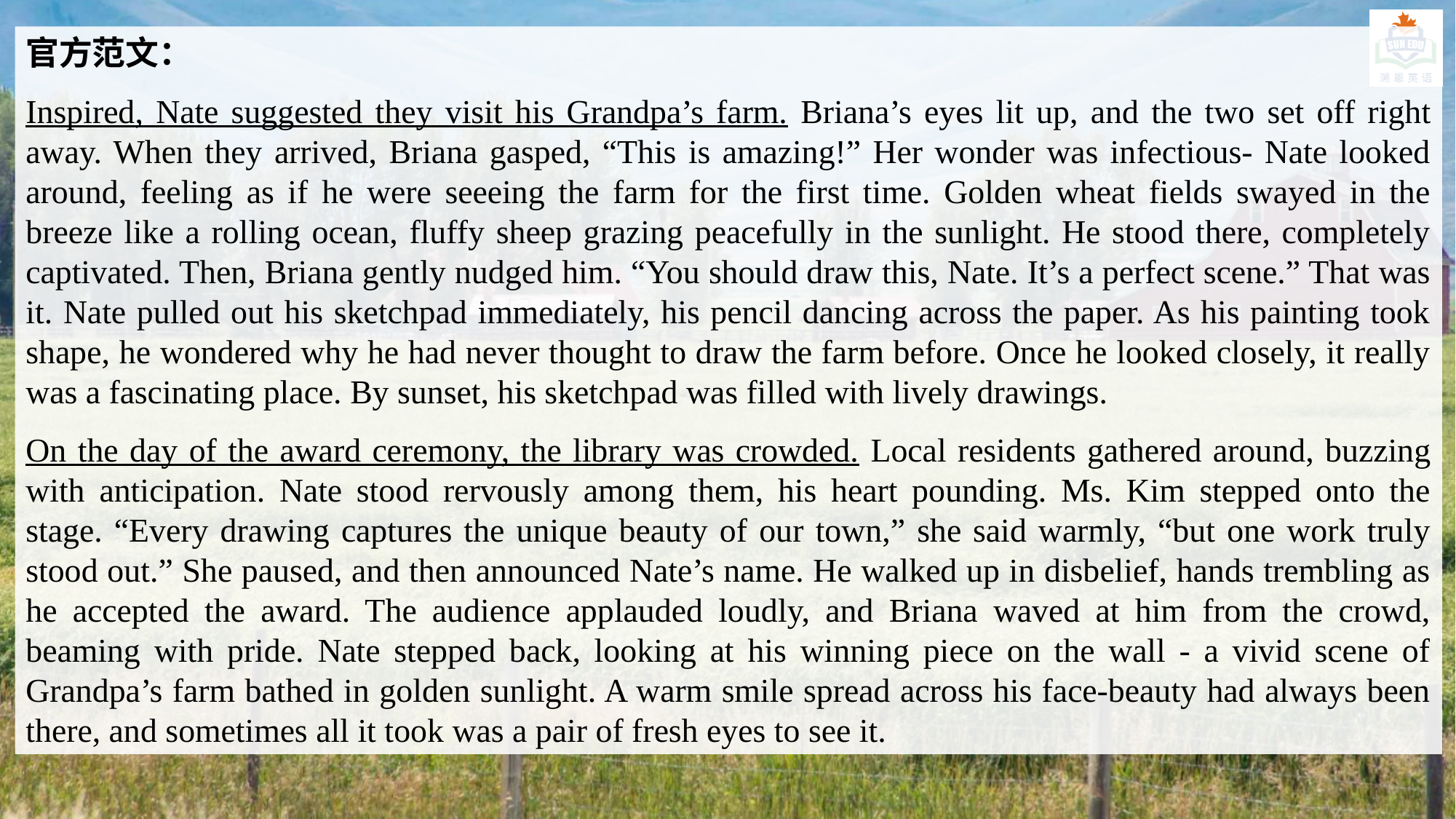

官方范文：
Inspired, Nate suggested they visit his Grandpa’s farm. Briana’s eyes lit up, and the two set off right away. When they arrived, Briana gasped, “This is amazing!” Her wonder was infectious- Nate looked around, feeling as if he were seeeing the farm for the first time. Golden wheat fields swayed in the breeze like a rolling ocean, fluffy sheep grazing peacefully in the sunlight. He stood there, completely captivated. Then, Briana gently nudged him. “You should draw this, Nate. It’s a perfect scene.” That was it. Nate pulled out his sketchpad immediately, his pencil dancing across the paper. As his painting took shape, he wondered why he had never thought to draw the farm before. Once he looked closely, it really was a fascinating place. By sunset, his sketchpad was filled with lively drawings.
On the day of the award ceremony, the library was crowded. Local residents gathered around, buzzing with anticipation. Nate stood rervously among them, his heart pounding. Ms. Kim stepped onto the stage. “Every drawing captures the unique beauty of our town,” she said warmly, “but one work truly stood out.” She paused, and then announced Nate’s name. He walked up in disbelief, hands trembling as he accepted the award. The audience applauded loudly, and Briana waved at him from the crowd, beaming with pride. Nate stepped back, looking at his winning piece on the wall - a vivid scene of Grandpa’s farm bathed in golden sunlight. A warm smile spread across his face-beauty had always been there, and sometimes all it took was a pair of fresh eyes to see it.
#